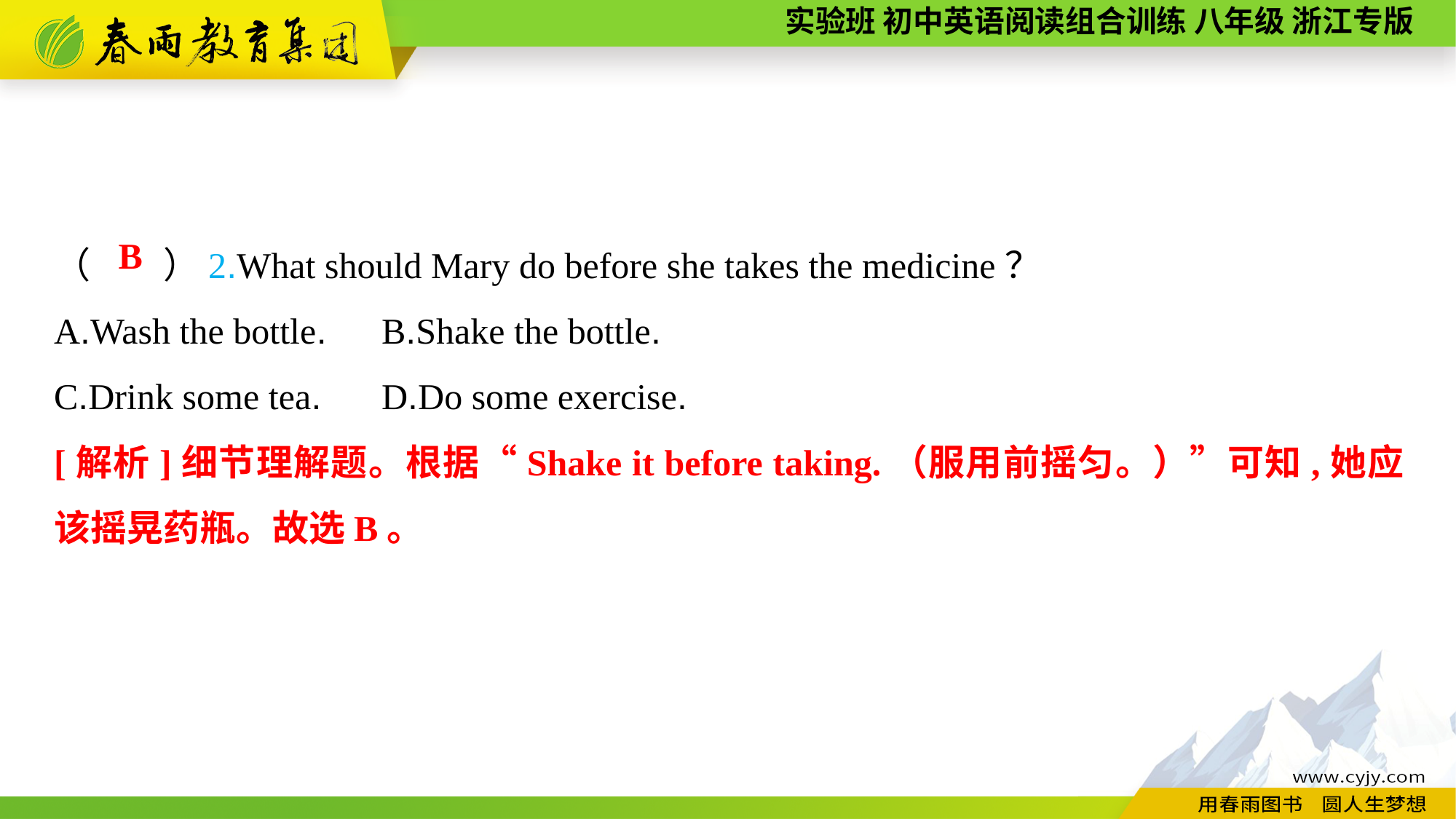

（　　）2.What should Mary do before she takes the medicine？
A.Wash the bottle.	B.Shake the bottle.
C.Drink some tea.	D.Do some exercise.
B
[解析]细节理解题。根据“Shake it before taking.（服用前摇匀。）”可知,她应该摇晃药瓶。故选B。